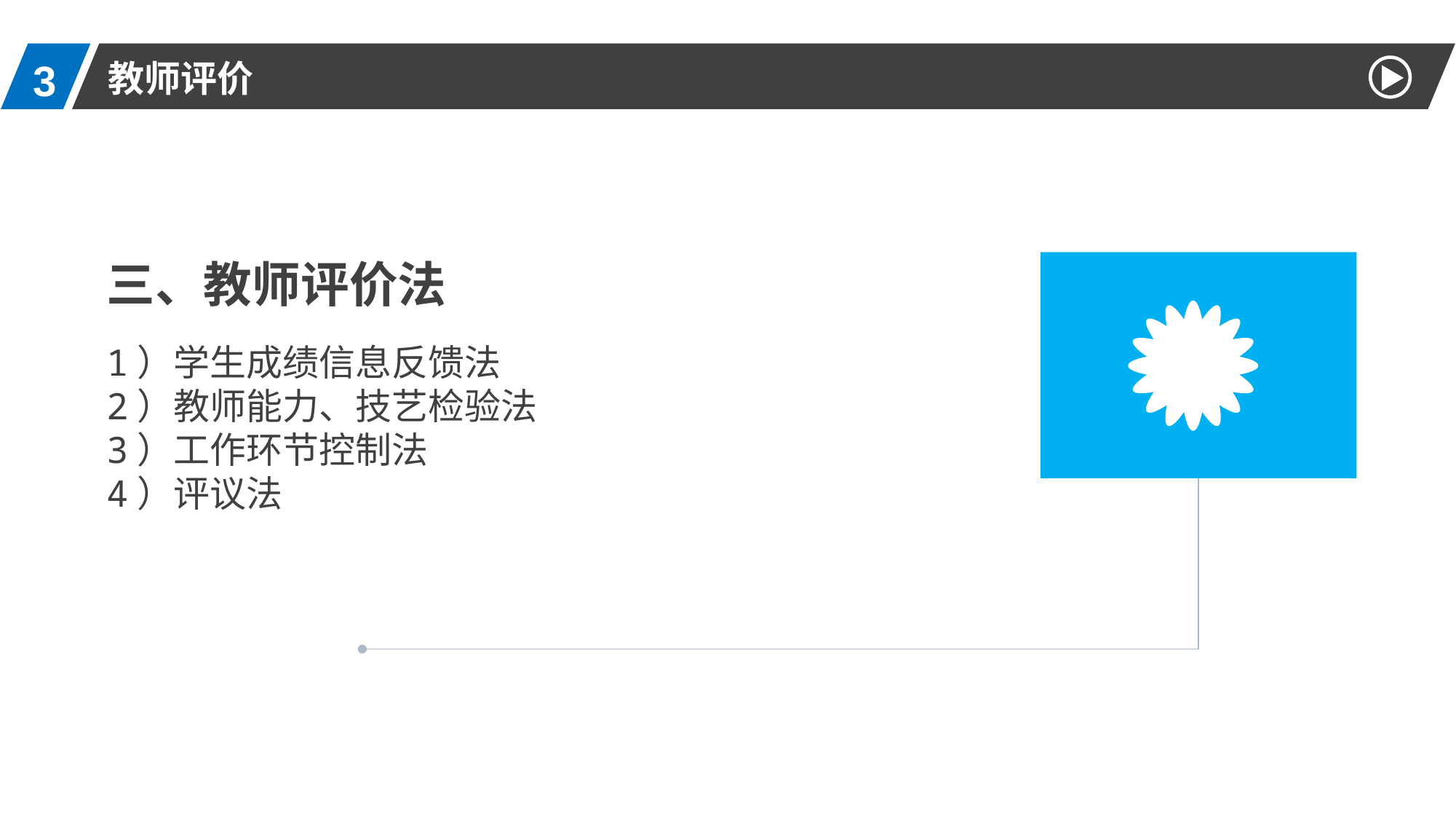

3
教师评价

三、教师评价法

1）学生成绩信息反馈法
2）教师能力、技艺检验法
3）工作环节控制法
4）评议法